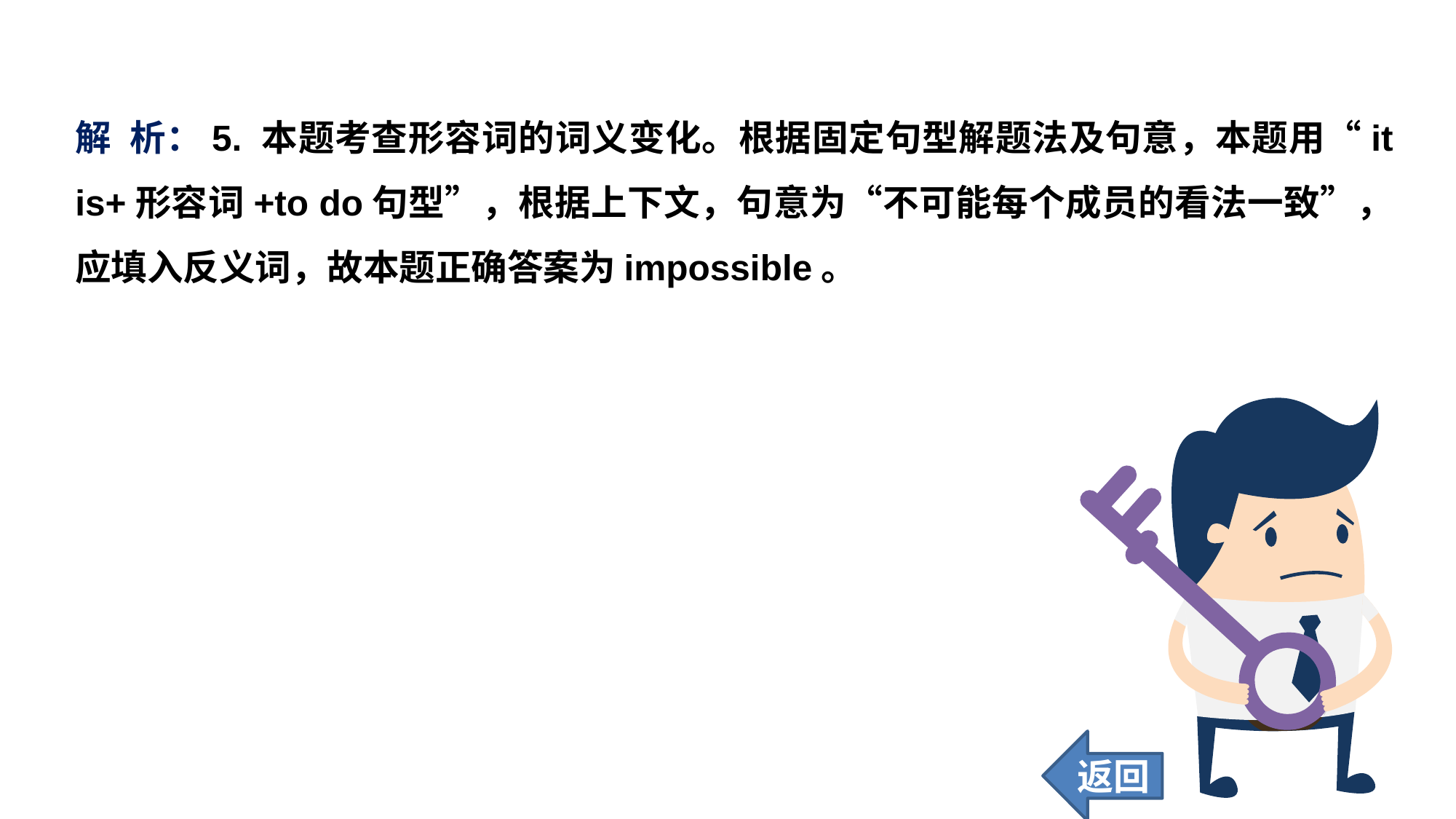

解  析：5. 本题考查形容词的词义变化。根据固定句型解题法及句意，本题用“it is+形容词+to do句型”，根据上下文，句意为“不可能每个成员的看法一致”，应填入反义词，故本题正确答案为impossible。

返回
163